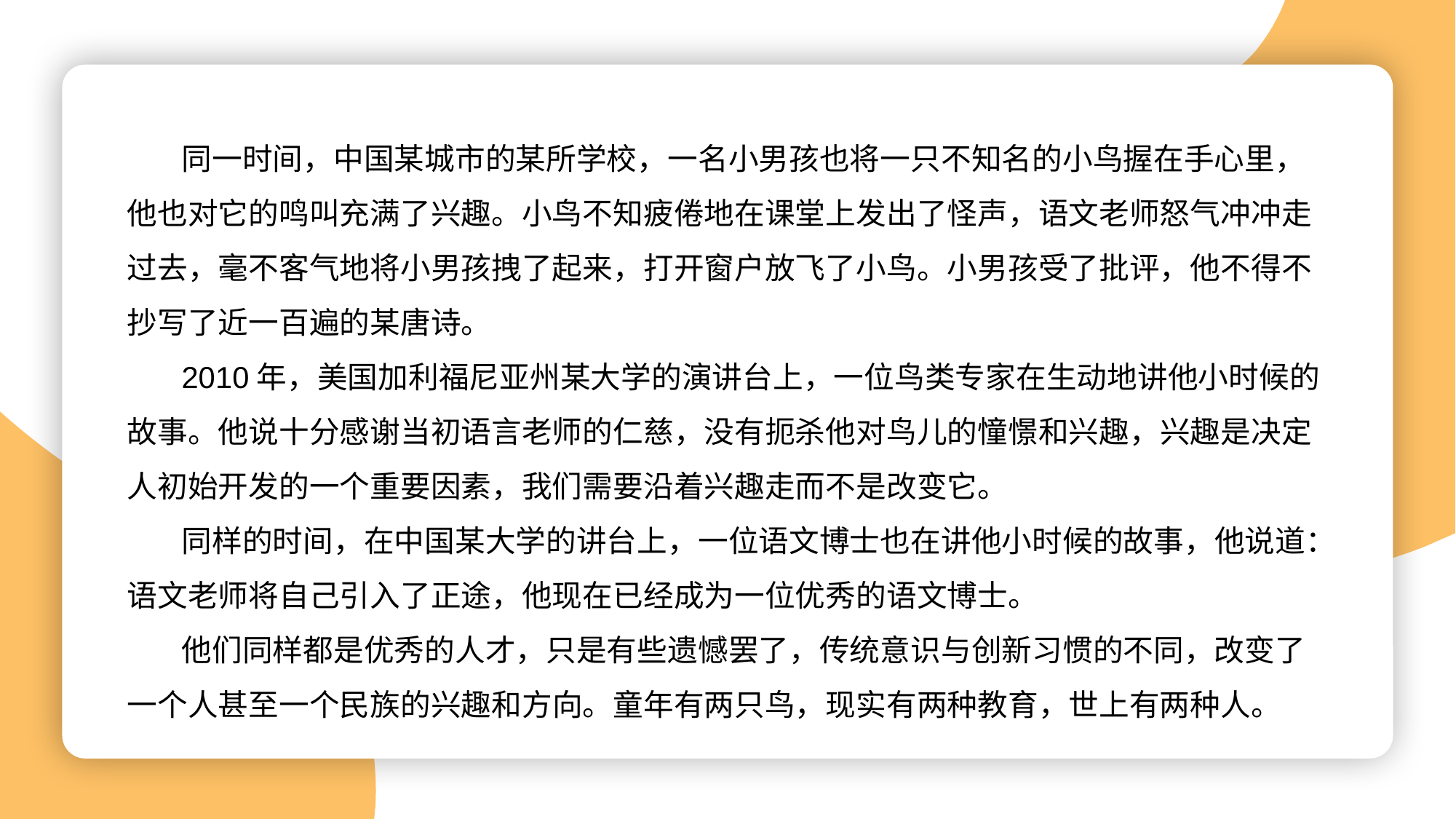

同一时间，中国某城市的某所学校，一名小男孩也将一只不知名的小鸟握在手心里，他也对它的鸣叫充满了兴趣。小鸟不知疲倦地在课堂上发出了怪声，语文老师怒气冲冲走过去，毫不客气地将小男孩拽了起来，打开窗户放飞了小鸟。小男孩受了批评，他不得不抄写了近一百遍的某唐诗。
2010年，美国加利福尼亚州某大学的演讲台上，一位鸟类专家在生动地讲他小时候的故事。他说十分感谢当初语言老师的仁慈，没有扼杀他对鸟儿的憧憬和兴趣，兴趣是决定人初始开发的一个重要因素，我们需要沿着兴趣走而不是改变它。
同样的时间，在中国某大学的讲台上，一位语文博士也在讲他小时候的故事，他说道：语文老师将自己引入了正途，他现在已经成为一位优秀的语文博士。
他们同样都是优秀的人才，只是有些遗憾罢了，传统意识与创新习惯的不同，改变了一个人甚至一个民族的兴趣和方向。童年有两只鸟，现实有两种教育，世上有两种人。